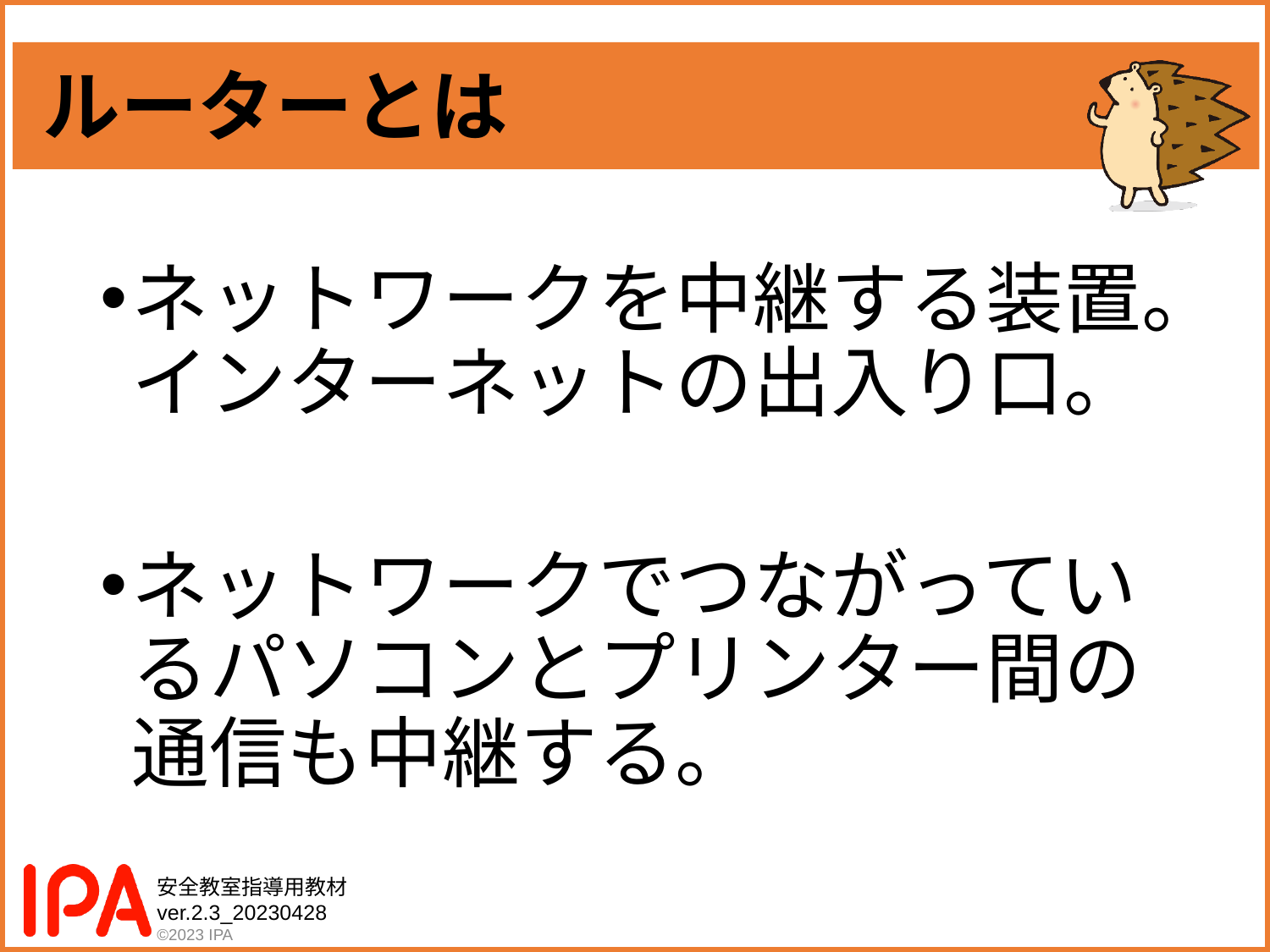

# ルーターとは
ネットワークを中継する装置。インターネットの出入り口。

ネットワークでつながっているパソコンとプリンター間の
通信も中継する。